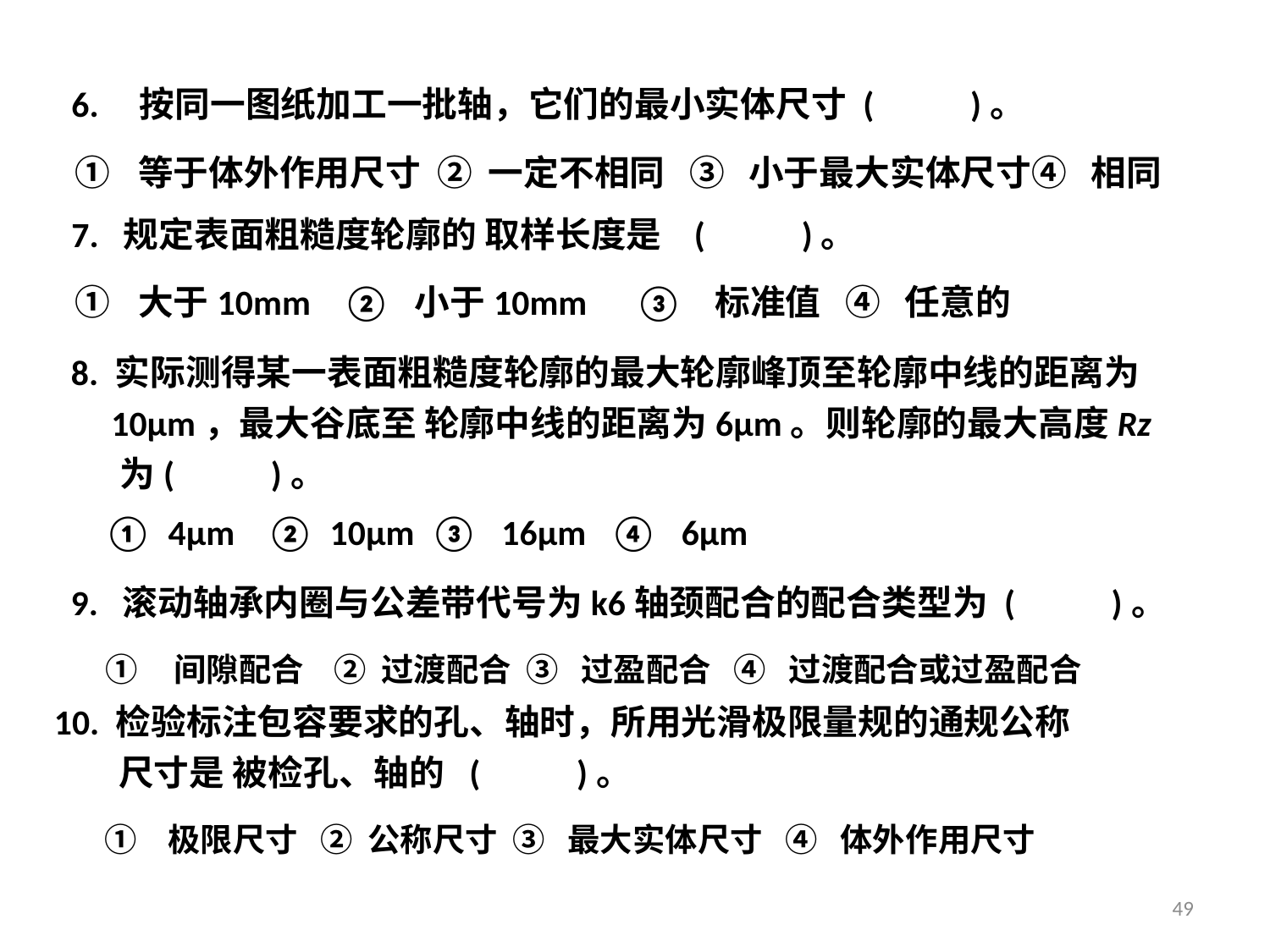

6.    按同一图纸加工一批轴，它们的最小实体尺寸 (            )。
等于体外作用尺寸  ②  一定不相同   ③   小于最大实体尺寸④   相同
7.  规定表面粗糙度轮廓的 取样长度是   (            )。
大于10mm    ②  小于10mm      ③   标准值   ④   任意的
8. 实际测得某一表面粗糙度轮廓的最大轮廓峰顶至轮廓中线的距离为
     10μm，最大谷底至 轮廓中线的距离为6μm。则轮廓的最大高度Rz
     为(            )。
4μm    ②  10μm  ③   16μm   ④   6μm
9.  滚动轴承内圈与公差带代号为k6轴颈配合的配合类型为 (            )。
间隙配合    ②  过渡配合  ③   过盈配合   ④   过渡配合或过盈配合
10. 检验标注包容要求的孔、轴时，所用光滑极限量规的通规公称
       尺寸是 被检孔、轴的  (            )。
极限尺寸   ②  公称尺寸  ③   最大实体尺寸   ④   体外作用尺寸
49